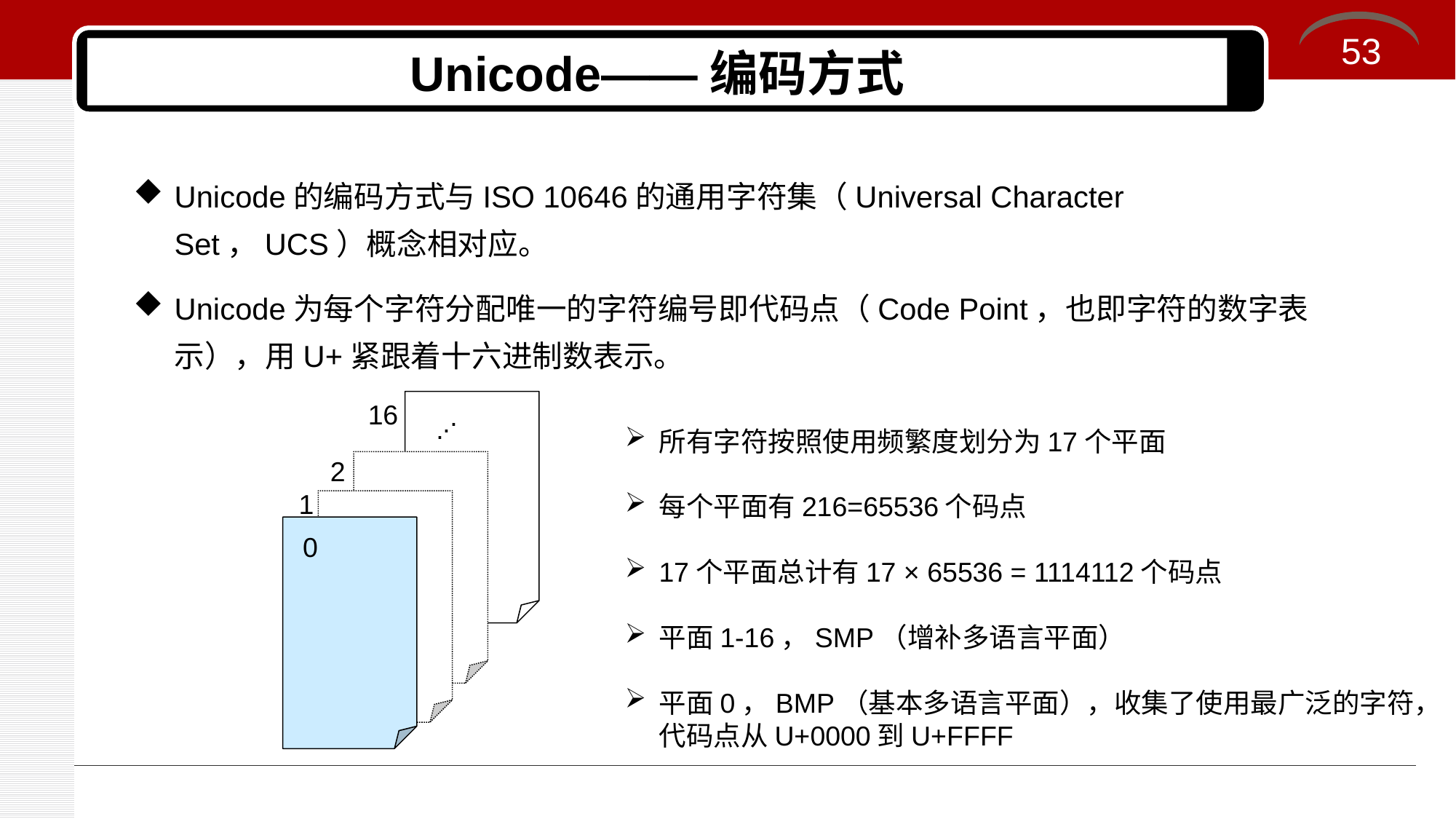

53
# Unicode——编码方式
Unicode的编码方式与ISO 10646的通用字符集（Universal Character Set，UCS）概念相对应。
Unicode为每个字符分配唯一的字符编号即代码点（Code Point，也即字符的数字表示），用U+紧跟着十六进制数表示。

16
.
.
.
所有字符按照使用频繁度划分为17个平面
2

1
每个平面有216=65536个码点

0
17个平面总计有17 × 65536 = 1114112个码点
平面1-16，SMP（增补多语言平面）
平面0，BMP（基本多语言平面），收集了使用最广泛的字符，代码点从U+0000到U+FFFF